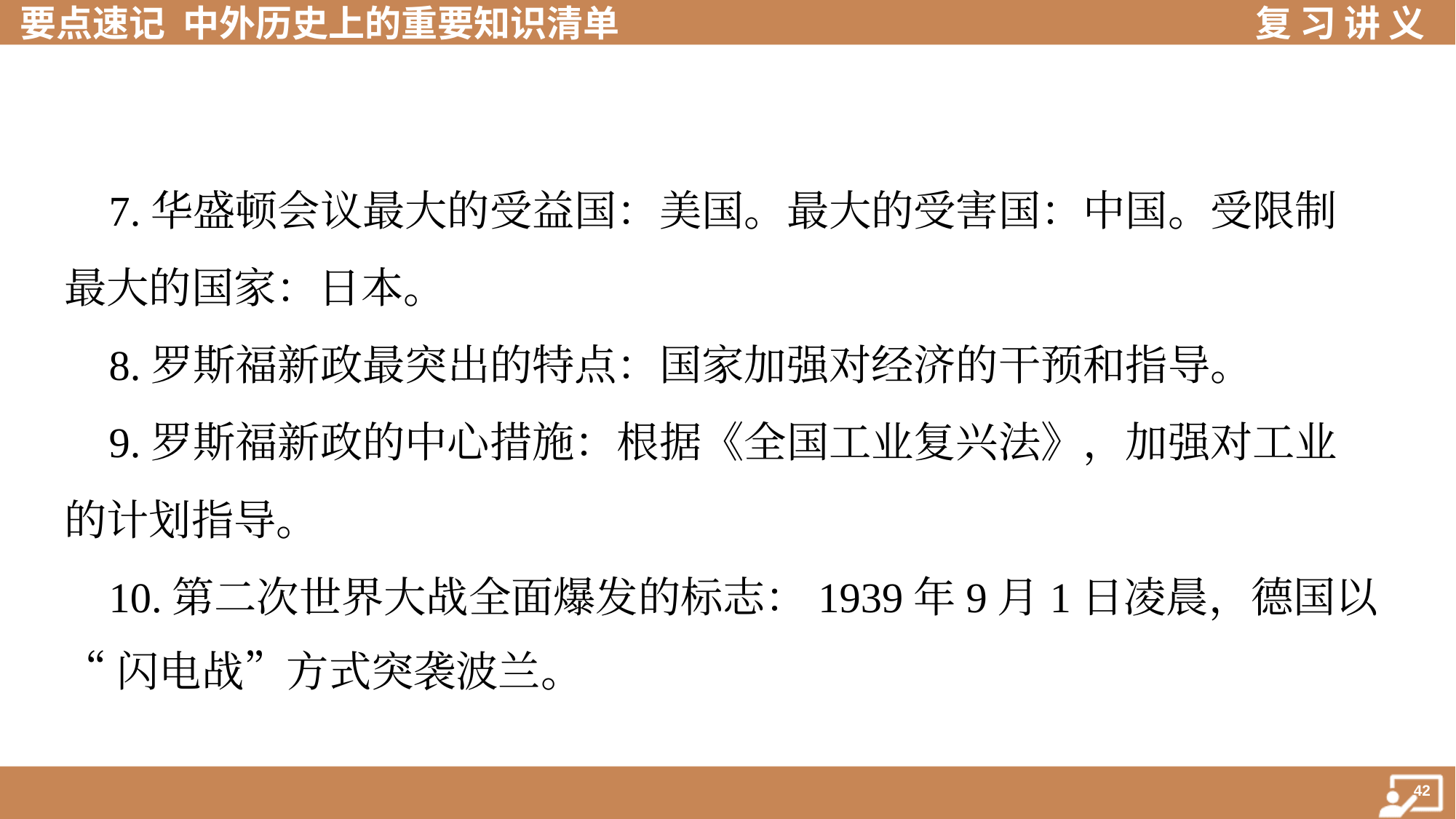

7.华盛顿会议最大的受益国：美国。最大的受害国：中国。受限制
最大的国家：日本。
    8.罗斯福新政最突出的特点：国家加强对经济的干预和指导。
    9.罗斯福新政的中心措施：根据《全国工业复兴法》，加强对工业
的计划指导。
    10.第二次世界大战全面爆发的标志：1939年9月1日凌晨，德国以
“闪电战”方式突袭波兰。